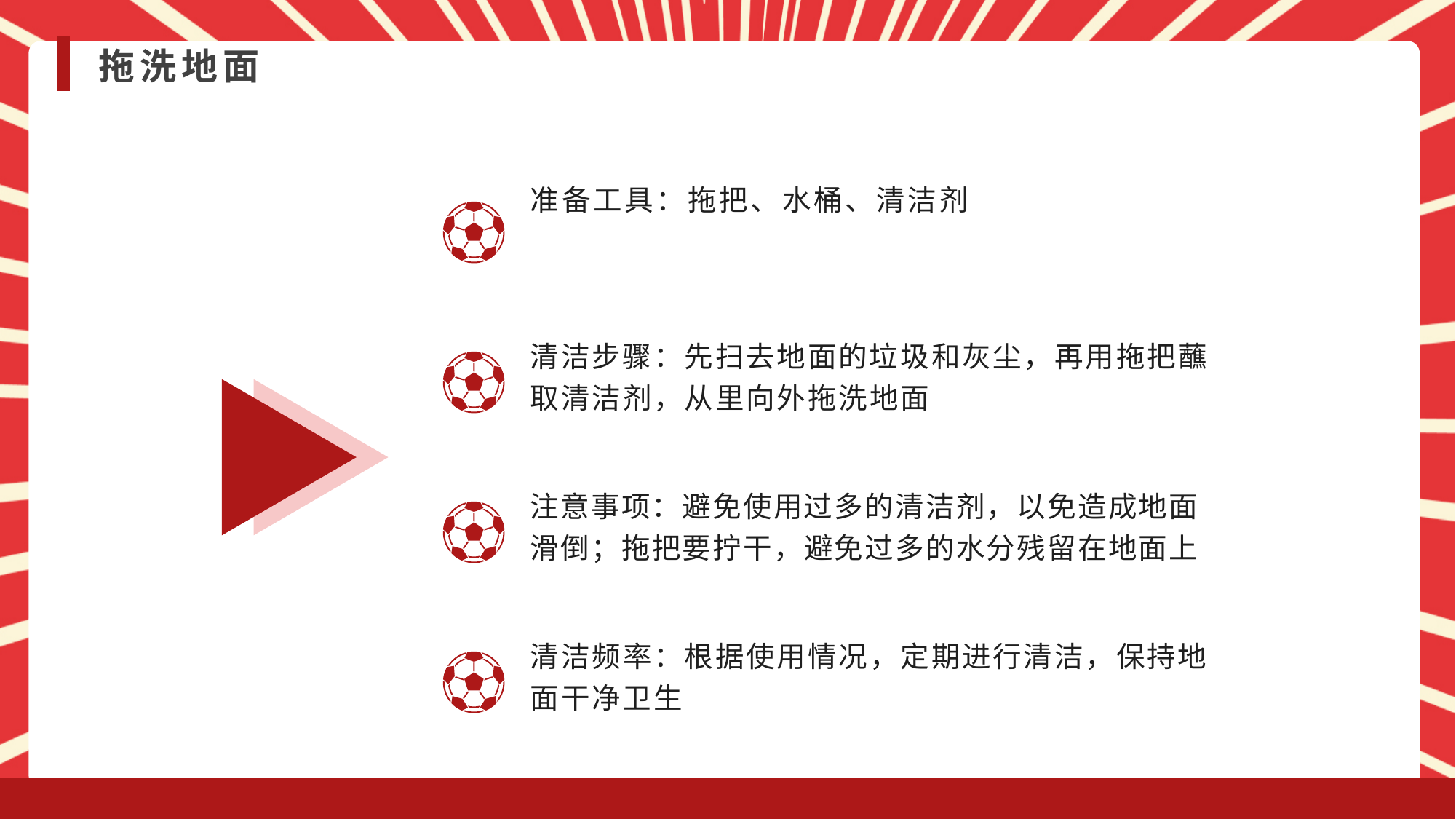

拖洗地面
准备工具：拖把、水桶、清洁剂

清洁步骤：先扫去地面的垃圾和灰尘，再用拖把蘸取清洁剂，从里向外拖洗地面

注意事项：避免使用过多的清洁剂，以免造成地面滑倒；拖把要拧干，避免过多的水分残留在地面上

清洁频率：根据使用情况，定期进行清洁，保持地面干净卫生